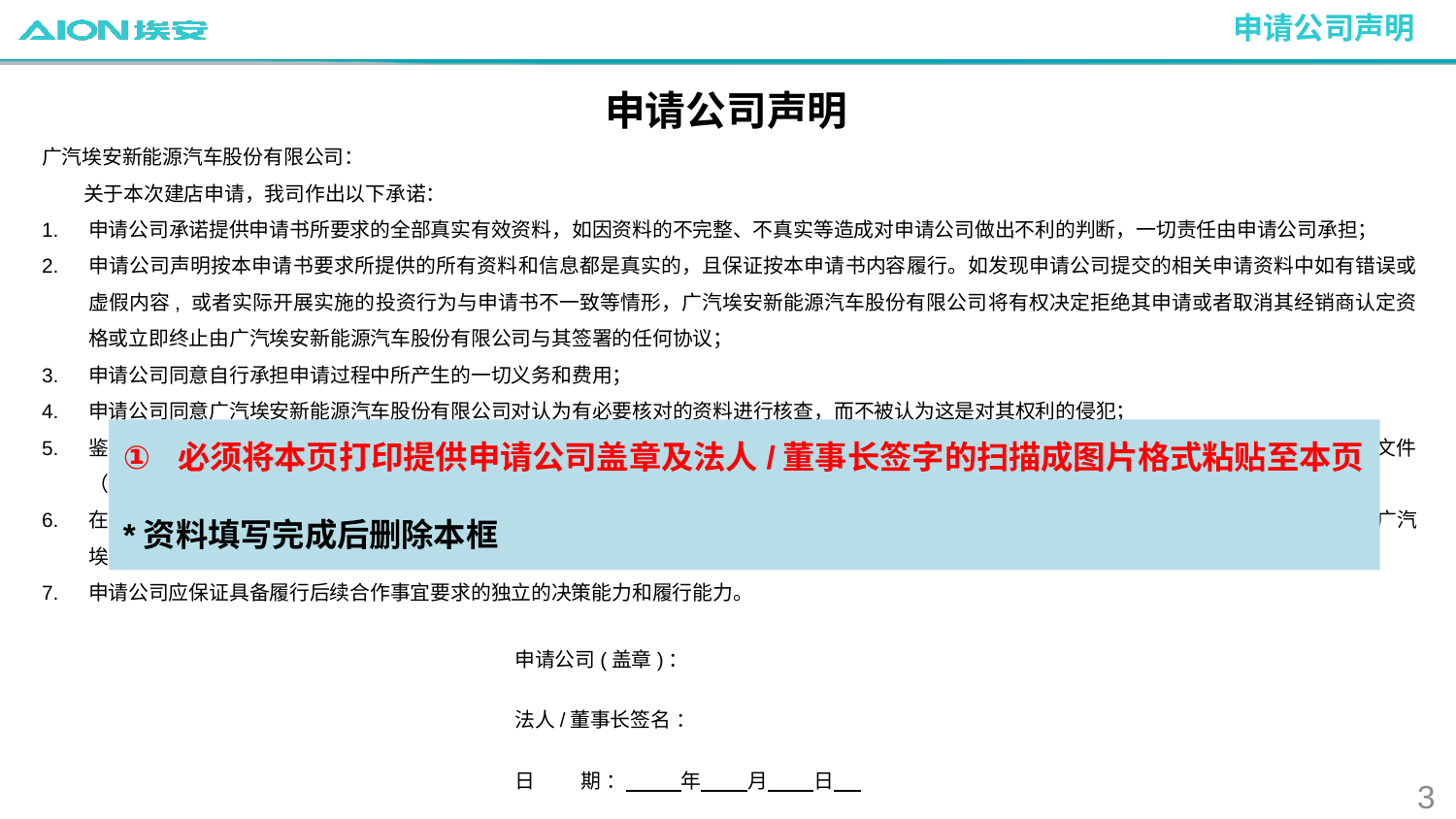

申请公司声明
申请公司声明

广汽埃安新能源汽车股份有限公司：
        关于本次建店申请，我司作出以下承诺：
申请公司承诺提供申请书所要求的全部真实有效资料，如因资料的不完整、不真实等造成对申请公司做出不利的判断，一切责任由申请公司承担；
申请公司声明按本申请书要求所提供的所有资料和信息都是真实的，且保证按本申请书内容履行。如发现申请公司提交的相关申请资料中如有错误或虚假内容, 或者实际开展实施的投资行为与申请书不一致等情形，广汽埃安新能源汽车股份有限公司将有权决定拒绝其申请或者取消其经销商认定资格或立即终止由广汽埃安新能源汽车股份有限公司与其签署的任何协议；
申请公司同意自行承担申请过程中所产生的一切义务和费用；
申请公司同意广汽埃安新能源汽车股份有限公司对认为有必要核对的资料进行核查，而不被认为这是对其权利的侵犯；
鉴于广汽埃安新能源汽车股份有限公司承诺对申请者的所有资料保密，申请公司在申请过程中向广汽埃安新能源汽车股份有限公司所提供的所有文件（原件或复印件）、图片等所有资料，在今后将成为广汽埃安新能源汽车股份有限公司的财产并由广汽埃安新能源汽车股份有限公司保管；
在申请过程中，若广汽埃安新能源汽车股份有限公司需要申请公司提供额外资料辅助判断是否批准其申请的依据，申请公司需配合提供。否则，广汽埃安新能源汽车股份有限公司有权拒绝其申请；
申请公司应保证具备履行后续合作事宜要求的独立的决策能力和履行能力。

                                                                              申请公司(盖章)：

                                                                              法人/董事长签名 ：

                                                                              日          期 ：            年          月          日
必须将本页打印提供申请公司盖章及法人/董事长签字的扫描成图片格式粘贴至本页

*资料填写完成后删除本框